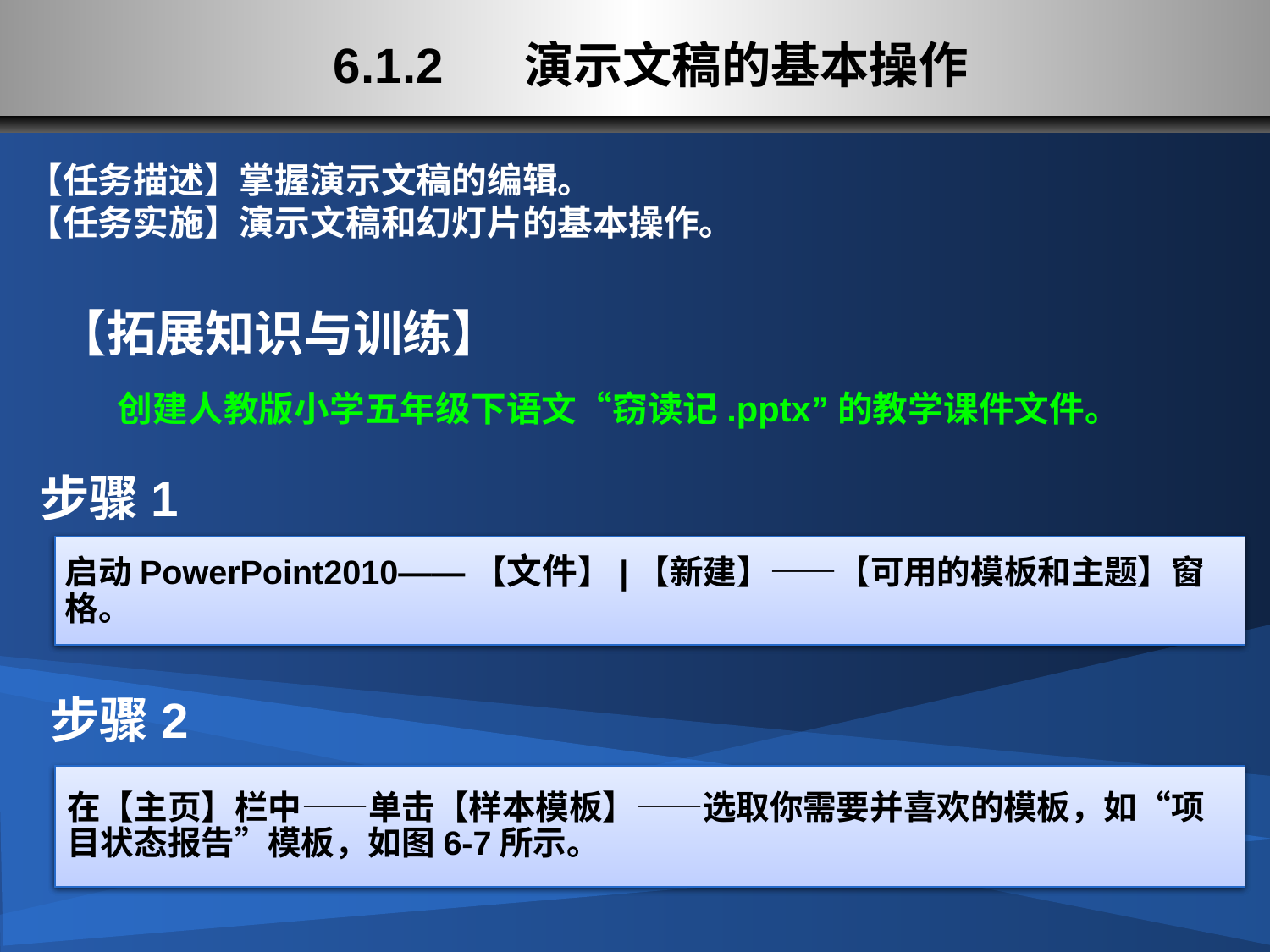

# 6.1.2     演示文稿的基本操作
【任务描述】掌握演示文稿的编辑。
【任务实施】演示文稿和幻灯片的基本操作。
【拓展知识与训练】
创建人教版小学五年级下语文“窃读记.pptx”的教学课件文件。
步骤1

启动PowerPoint2010——【文件】|【新建】——【可用的模板和主题】窗格。
步骤2

在【主页】栏中——单击【样本模板】——选取你需要并喜欢的模板，如“项目状态报告”模板，如图6-7所示。